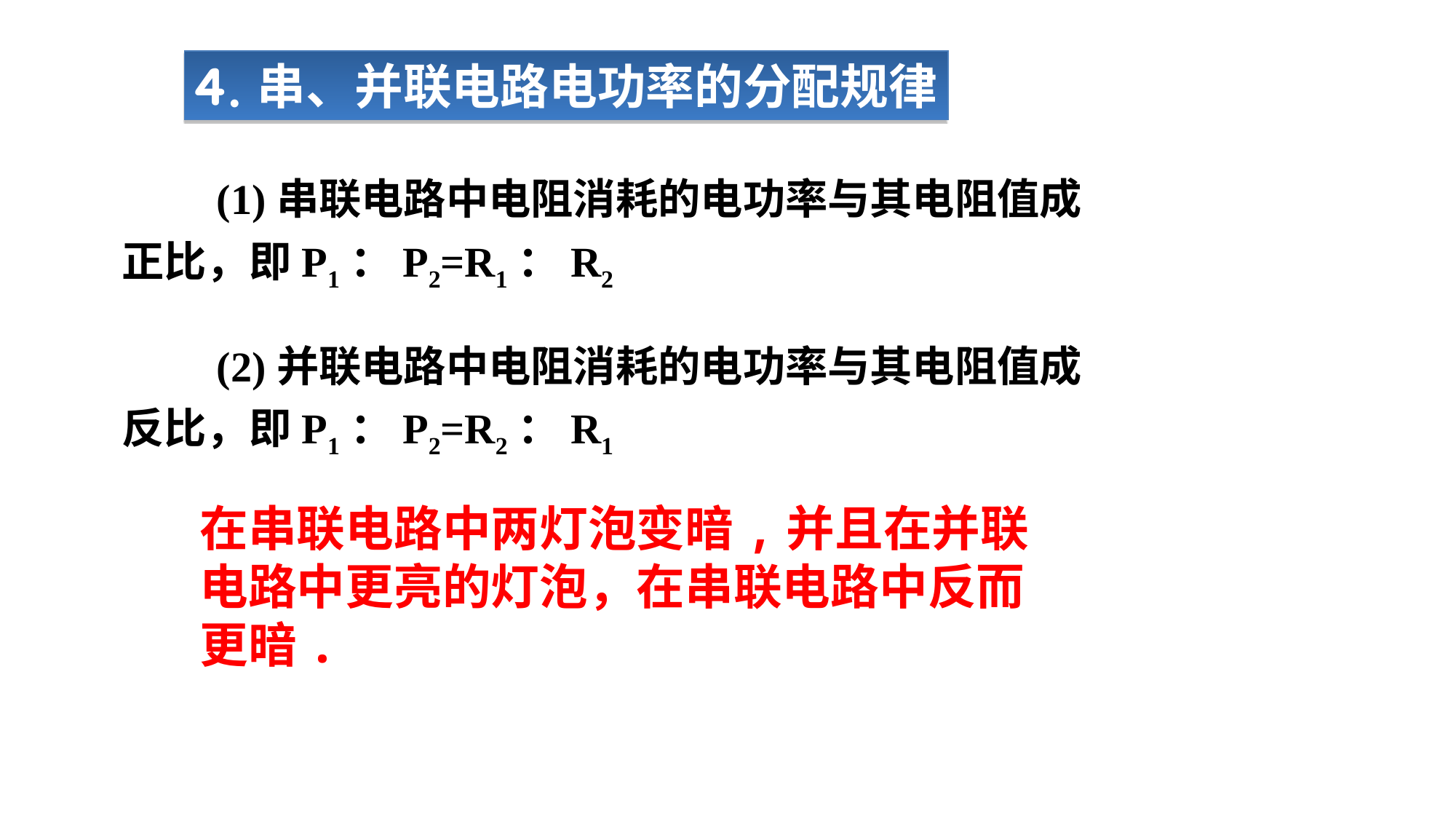

4.串、并联电路电功率的分配规律
　　(1)串联电路中电阻消耗的电功率与其电阻值成正比，即P1：P2=R1：R2
　　(2)并联电路中电阻消耗的电功率与其电阻值成反比，即P1：P2=R2：R1
在串联电路中两灯泡变暗,并且在并联电路中更亮的灯泡，在串联电路中反而更暗.